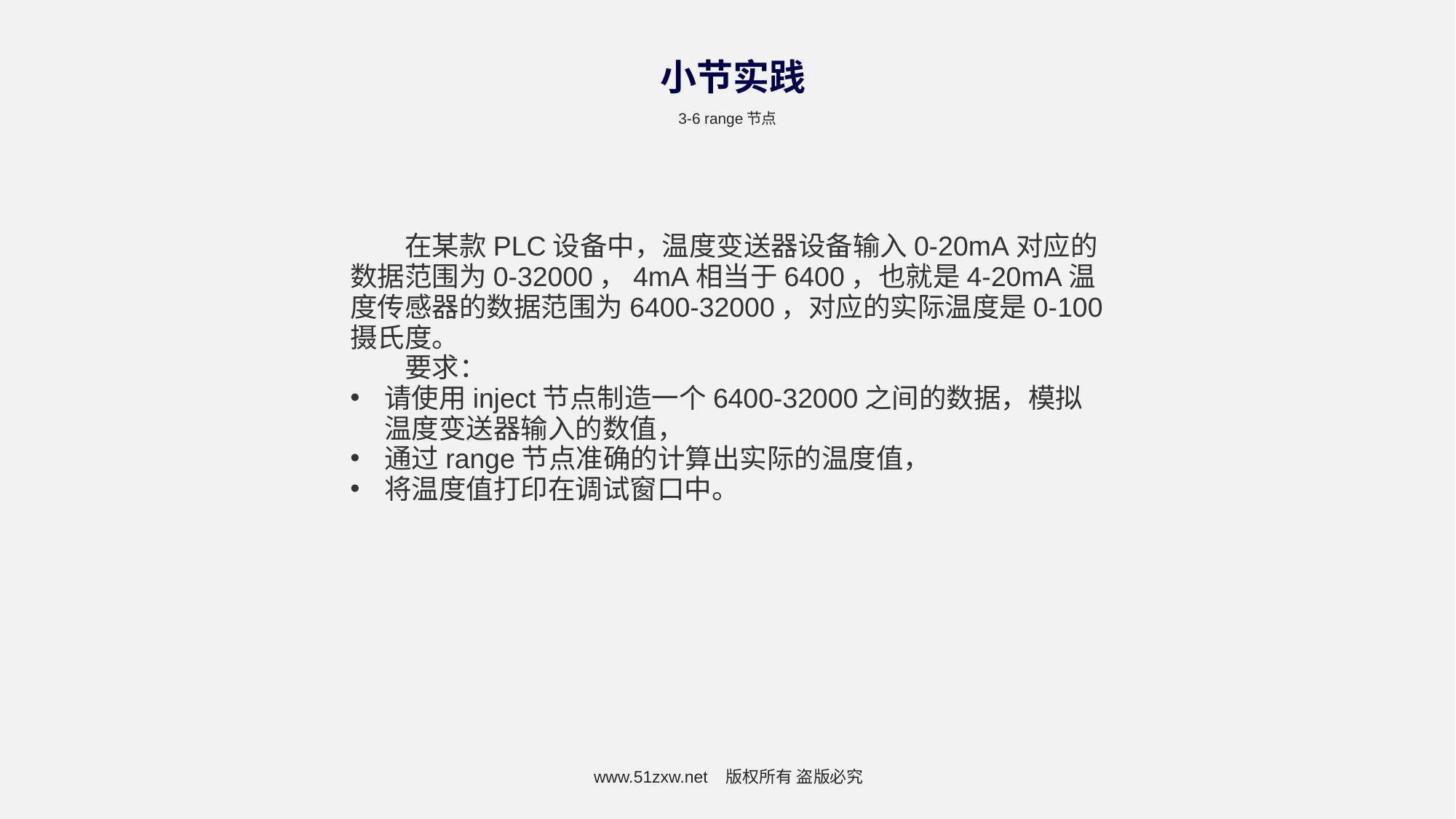

小节实践
3-6 range节点
在某款PLC设备中，温度变送器设备输入0-20mA对应的数据范围为0-32000，4mA相当于6400，也就是4-20mA温度传感器的数据范围为6400-32000，对应的实际温度是0-100摄氏度。
要求：
请使用inject节点制造一个6400-32000之间的数据，模拟温度变送器输入的数值，
通过range节点准确的计算出实际的温度值，
将温度值打印在调试窗口中。
www.51zxw.net   版权所有 盗版必究